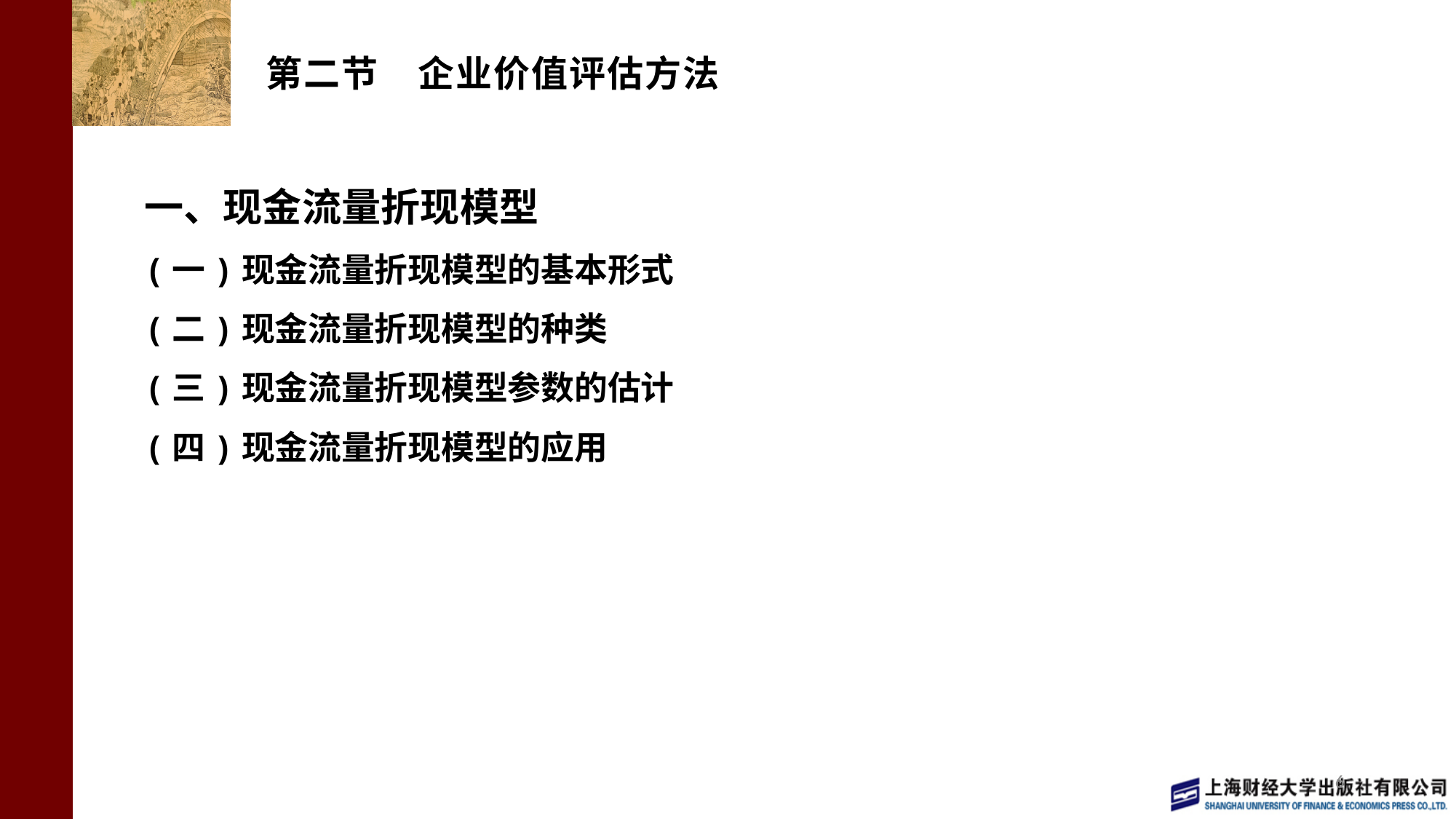

# 第二节    企业价值评估方法
一、现金流量折现模型
(一)现金流量折现模型的基本形式
(二)现金流量折现模型的种类
(三)现金流量折现模型参数的估计
(四)现金流量折现模型的应用
6